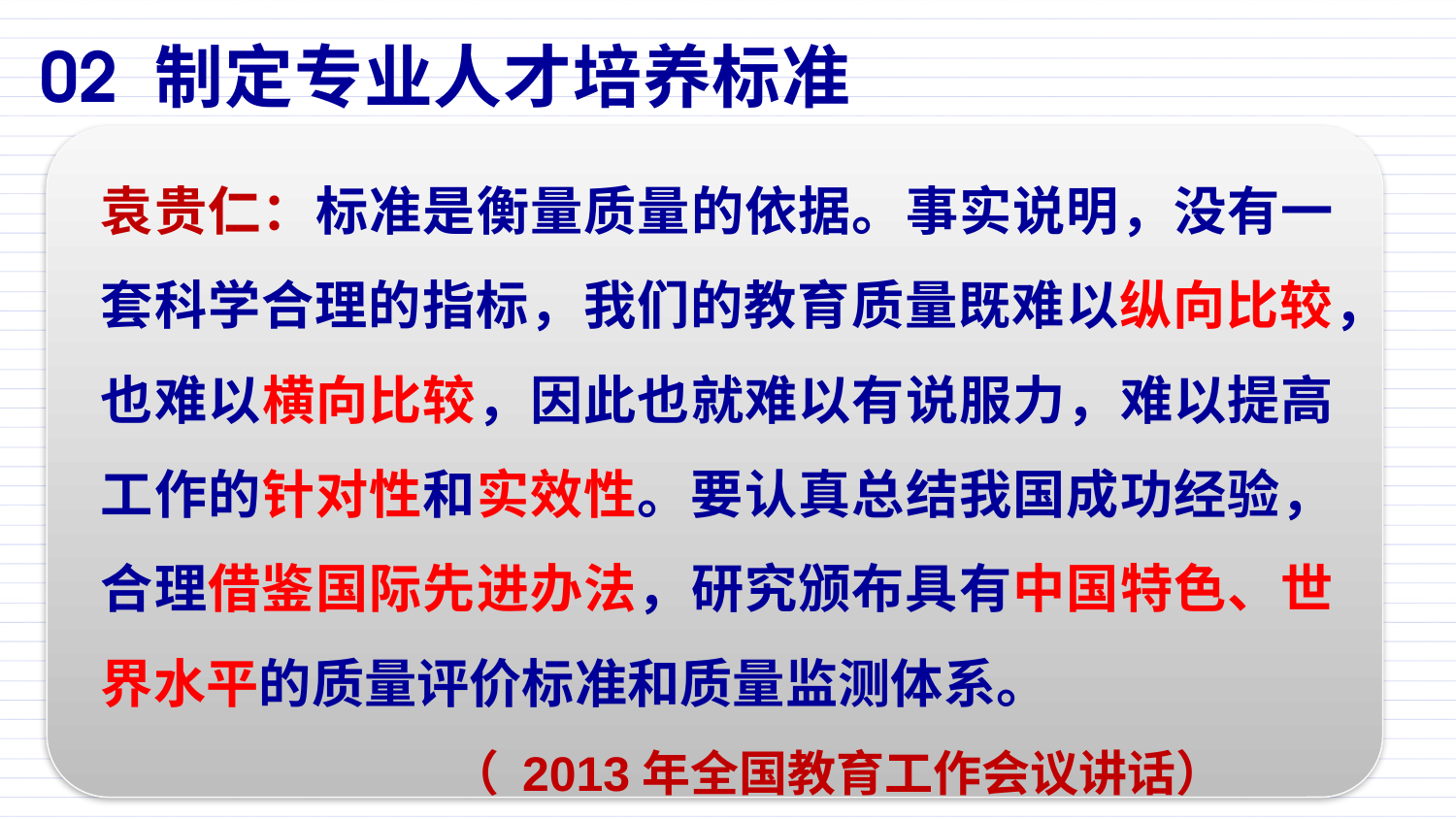

02 制定专业人才培养标准

袁贵仁：标准是衡量质量的依据。事实说明，没有一套科学合理的指标，我们的教育质量既难以纵向比较，也难以横向比较，因此也就难以有说服力，难以提高工作的针对性和实效性。要认真总结我国成功经验，合理借鉴国际先进办法，研究颁布具有中国特色、世界水平的质量评价标准和质量监测体系。
                               （ 2013年全国教育工作会议讲话）